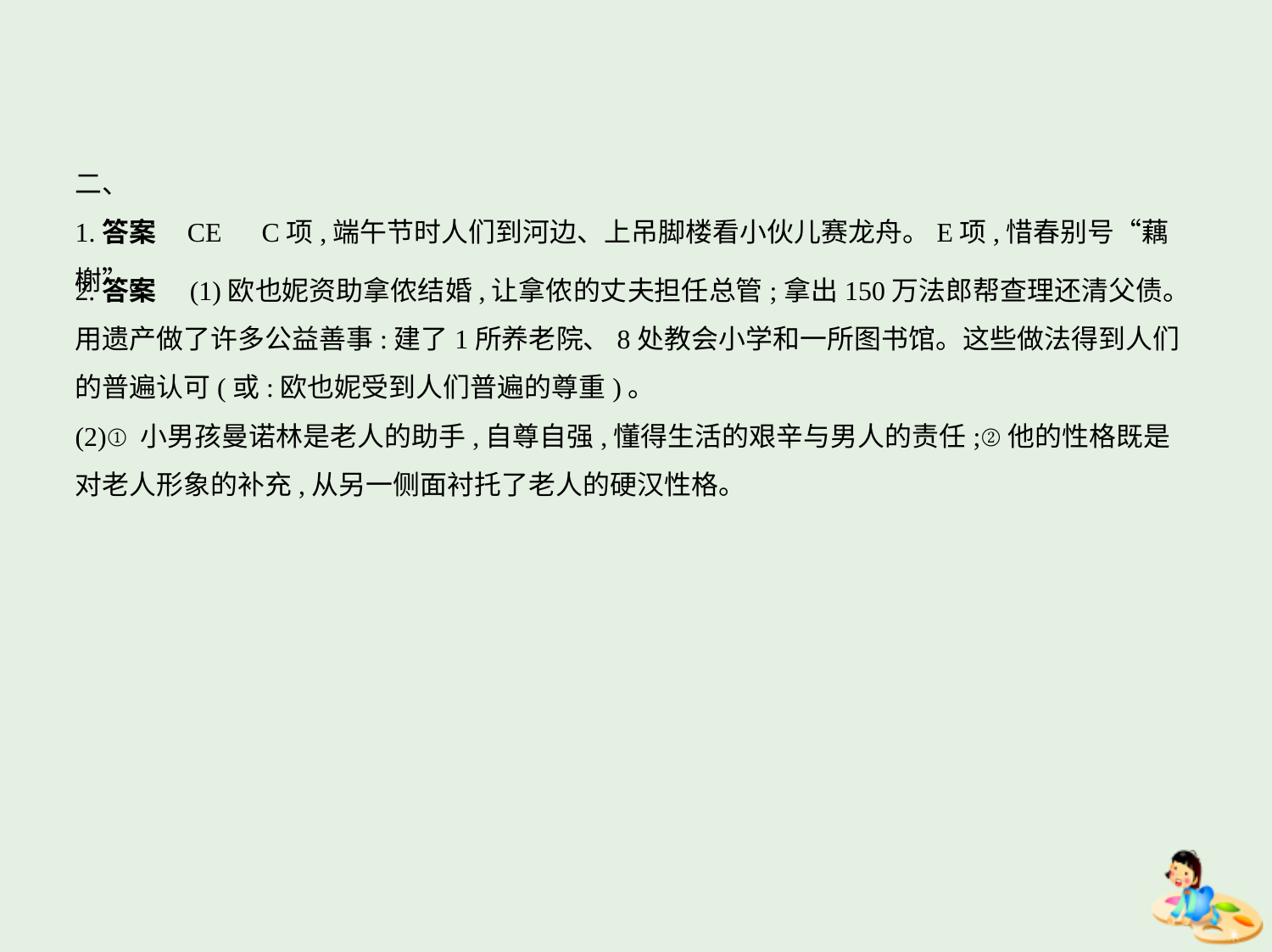

二、
1.答案    CE　C项,端午节时人们到河边、上吊脚楼看小伙儿赛龙舟。E项,惜春别号“藕榭”。
2.答案　(1)欧也妮资助拿侬结婚,让拿侬的丈夫担任总管;拿出150万法郎帮查理还清父债。
用遗产做了许多公益善事:建了1所养老院、8处教会小学和一所图书馆。这些做法得到人们
的普遍认可(或:欧也妮受到人们普遍的尊重)。
(2)①小男孩曼诺林是老人的助手,自尊自强,懂得生活的艰辛与男人的责任;②他的性格既是
对老人形象的补充,从另一侧面衬托了老人的硬汉性格。